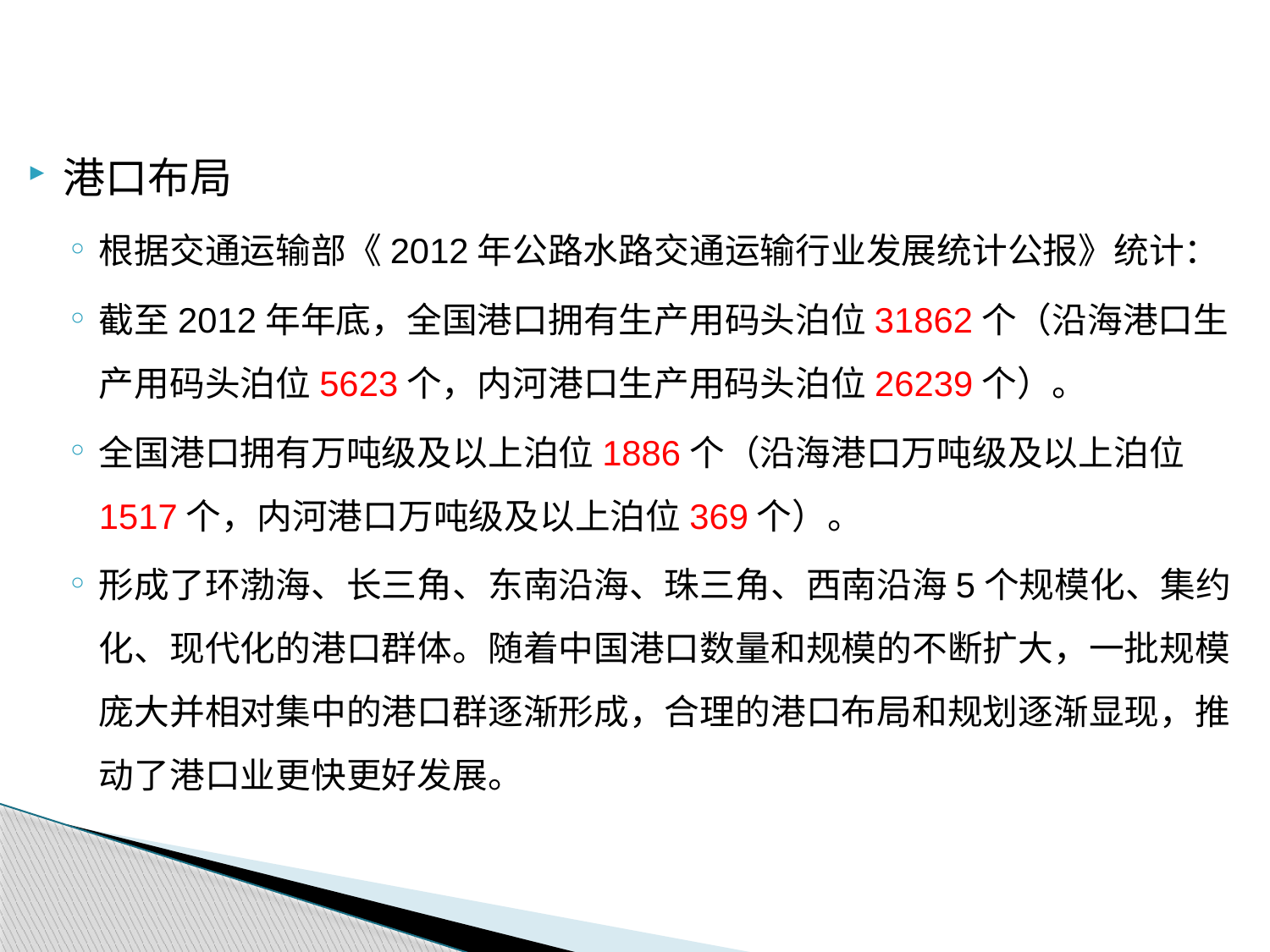

港口布局
根据交通运输部《2012年公路水路交通运输行业发展统计公报》统计：
截至2012年年底，全国港口拥有生产用码头泊位31862个（沿海港口生产用码头泊位5623个，内河港口生产用码头泊位26239个）。
全国港口拥有万吨级及以上泊位1886个（沿海港口万吨级及以上泊位1517个，内河港口万吨级及以上泊位369个）。
形成了环渤海、长三角、东南沿海、珠三角、西南沿海5个规模化、集约化、现代化的港口群体。随着中国港口数量和规模的不断扩大，一批规模庞大并相对集中的港口群逐渐形成，合理的港口布局和规划逐渐显现，推动了港口业更快更好发展。